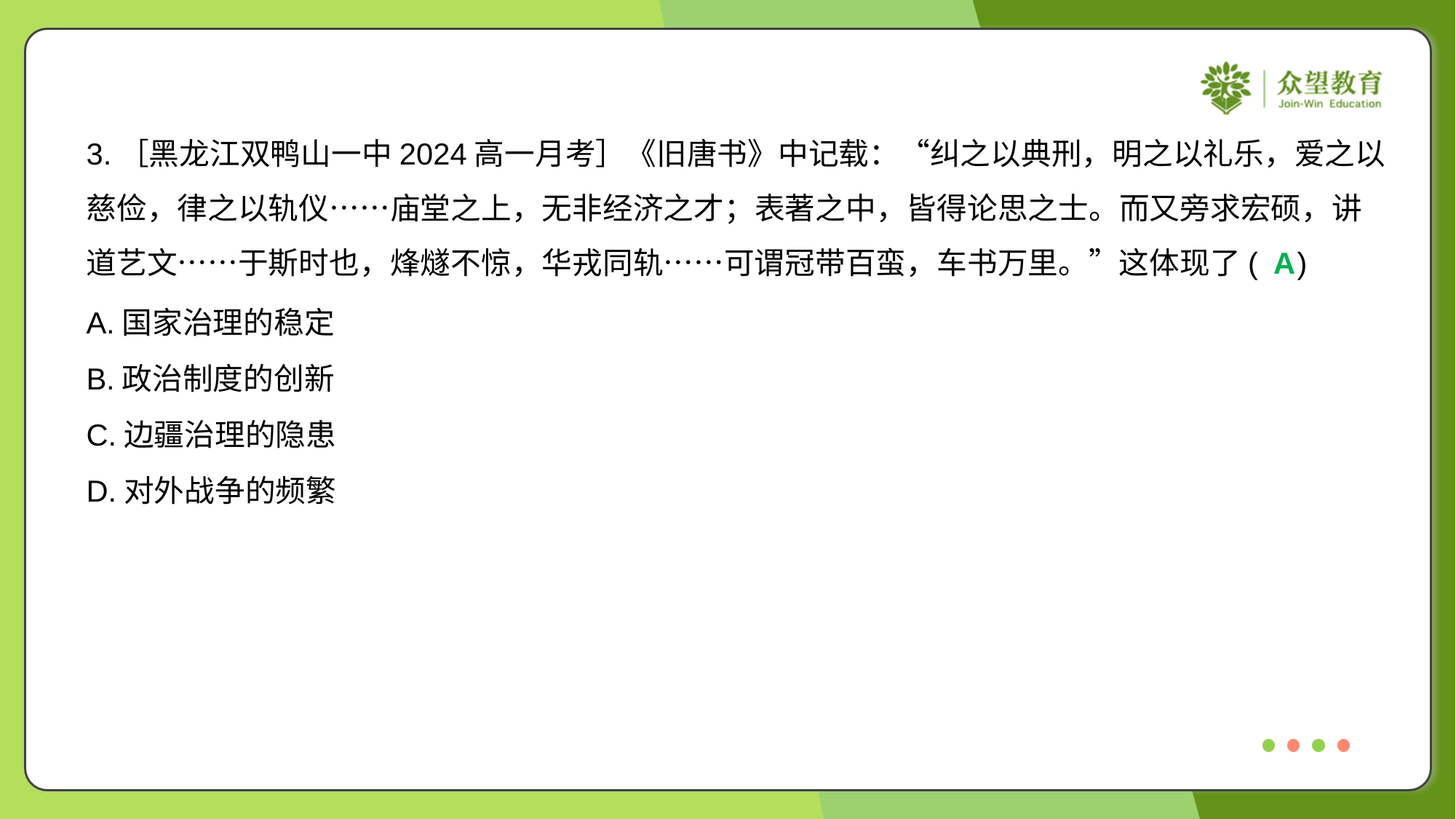

3.［黑龙江双鸭山一中2024高一月考］《旧唐书》中记载：“纠之以典刑，明之以礼乐，爱之以
慈俭，律之以轨仪……庙堂之上，无非经济之才；表著之中，皆得论思之士。而又旁求宏硕，讲
道艺文……于斯时也，烽燧不惊，华戎同轨……可谓冠带百蛮，车书万里。”这体现了(     )
A
A.国家治理的稳定
B.政治制度的创新
C.边疆治理的隐患
D.对外战争的频繁